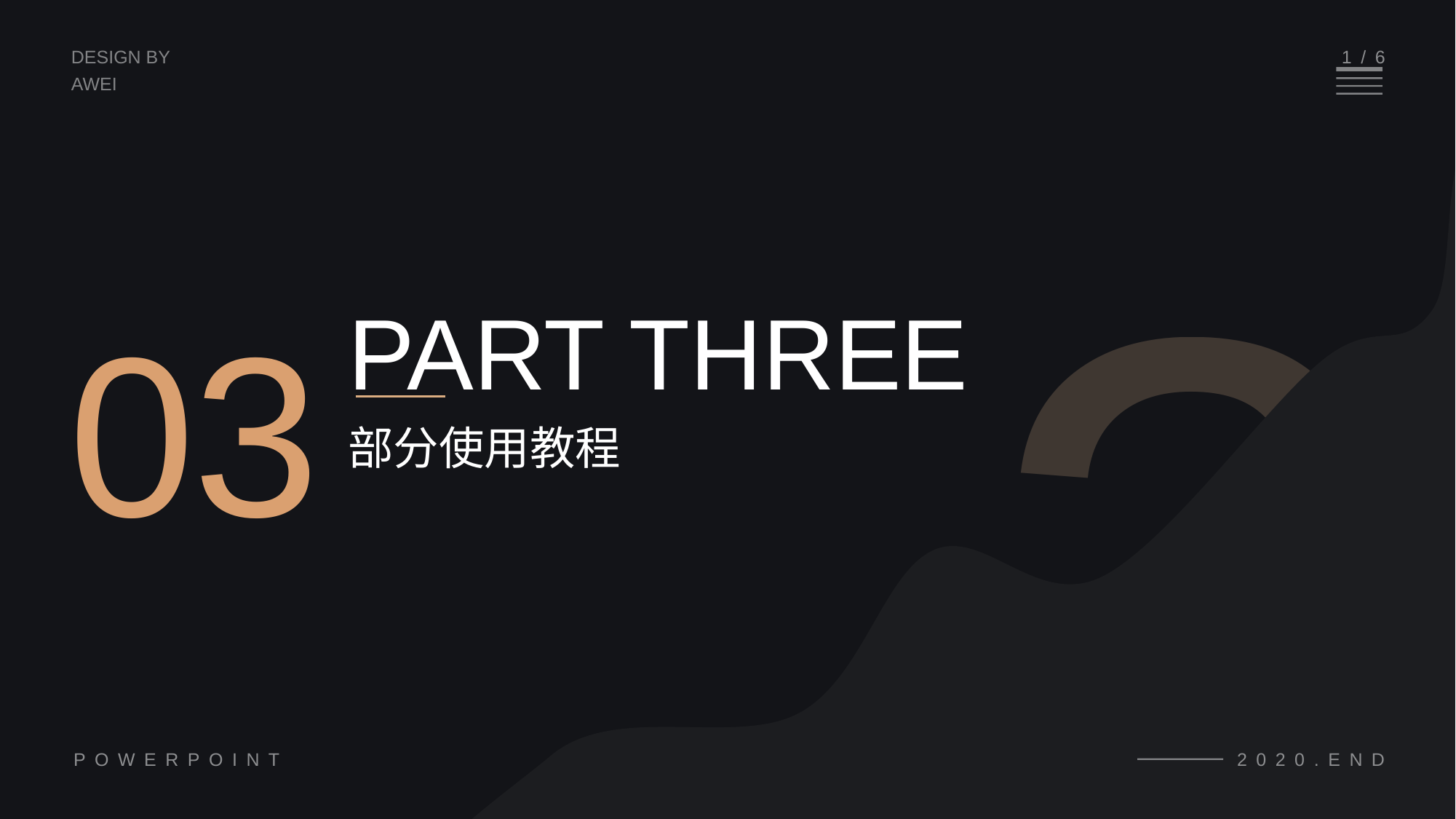

3
1/6

DESIGN BY
AWEI

03

PART THREE
部分使用教程
POWERPOINT
2020.END